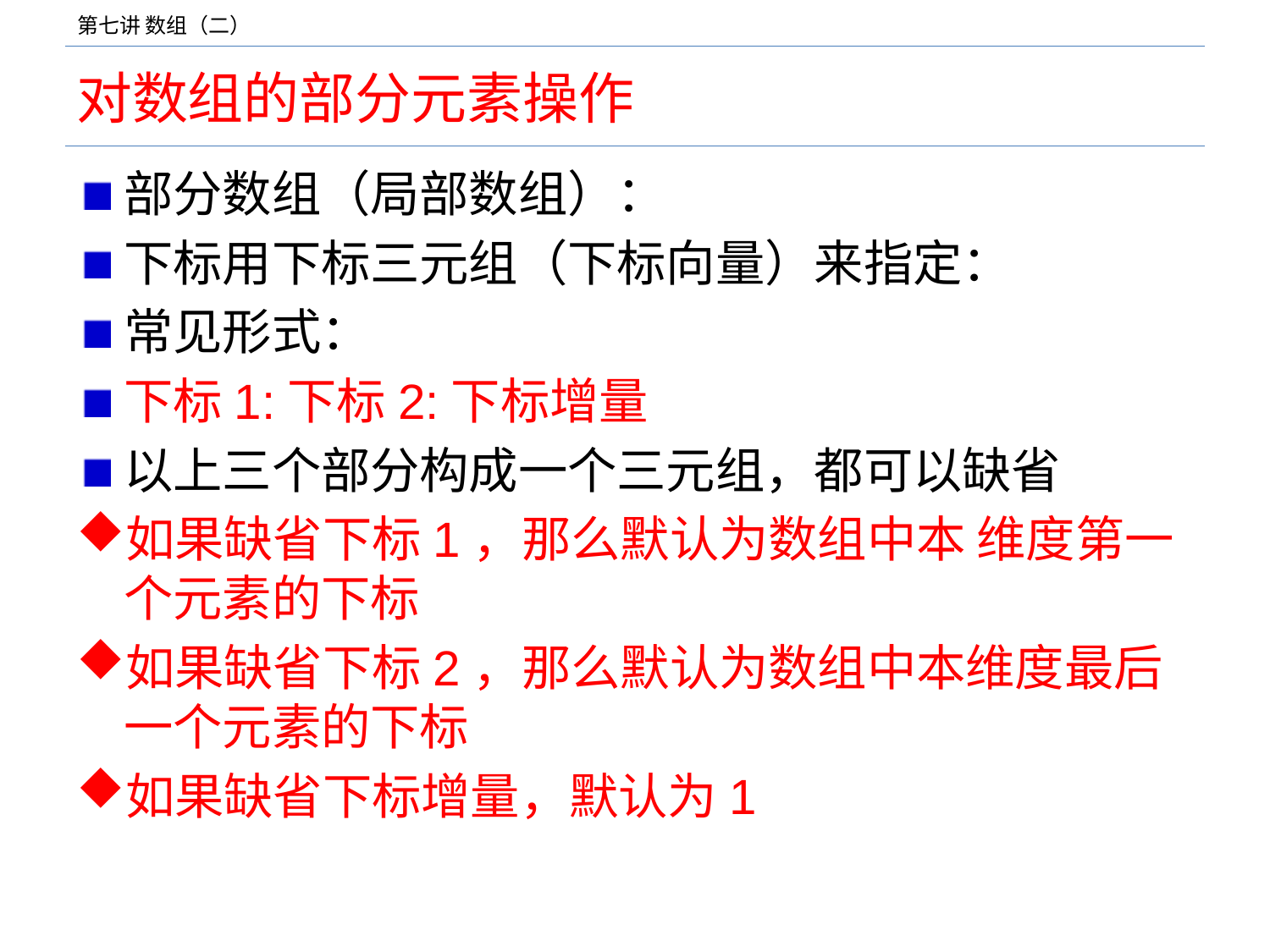

# 对数组的部分元素操作
部分数组（局部数组）：
下标用下标三元组（下标向量）来指定：
常见形式：
下标1:下标2:下标增量
以上三个部分构成一个三元组，都可以缺省
如果缺省下标1，那么默认为数组中本 维度第一个元素的下标
如果缺省下标2，那么默认为数组中本维度最后一个元素的下标
如果缺省下标增量，默认为1